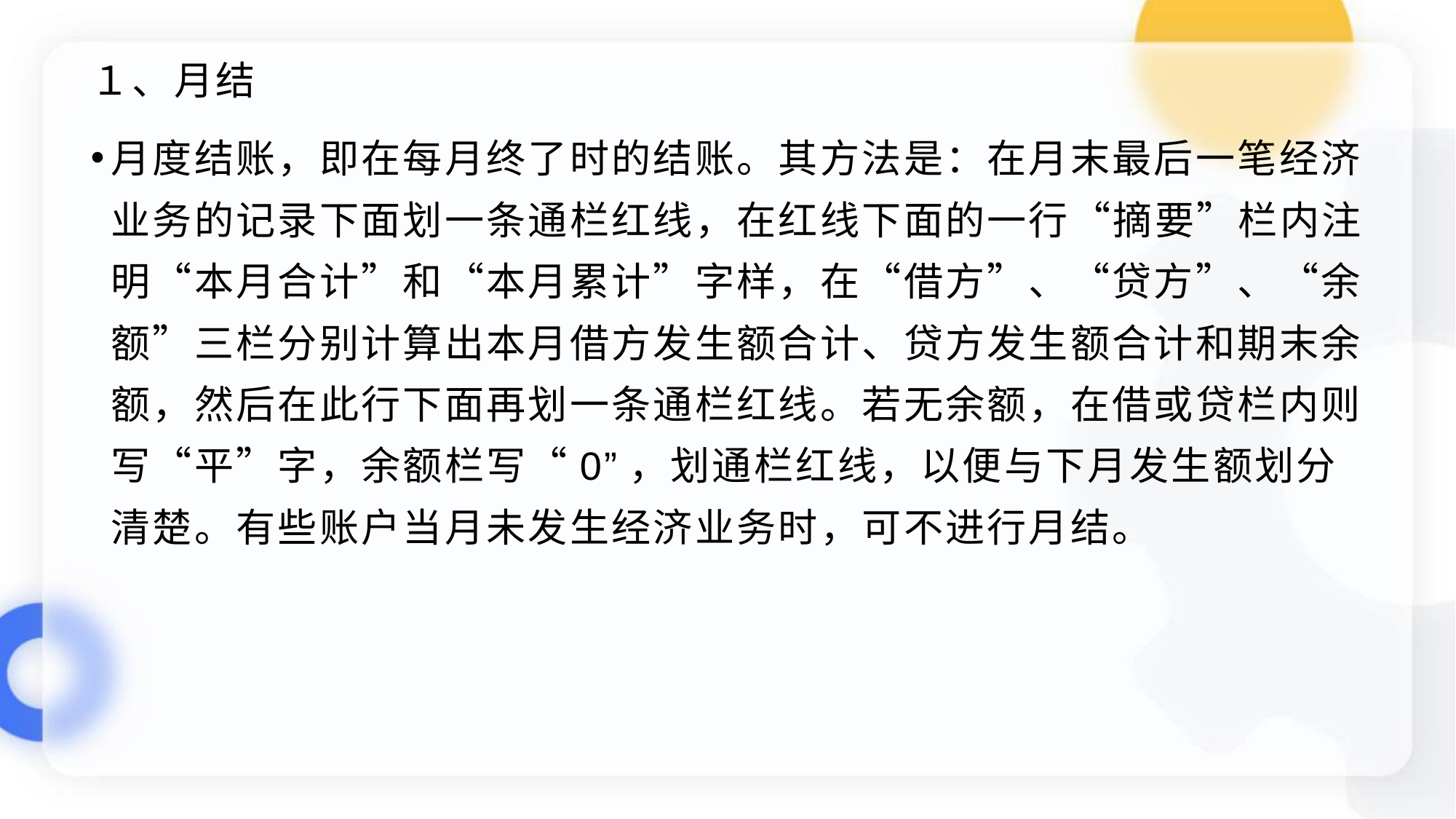

# １、月结
月度结账，即在每月终了时的结账。其方法是：在月末最后一笔经济业务的记录下面划一条通栏红线，在红线下面的一行“摘要”栏内注明“本月合计”和“本月累计”字样，在“借方”、“贷方”、“余额”三栏分别计算出本月借方发生额合计、贷方发生额合计和期末余额，然后在此行下面再划一条通栏红线。若无余额，在借或贷栏内则写“平”字，余额栏写“0”，划通栏红线，以便与下月发生额划分清楚。有些账户当月未发生经济业务时，可不进行月结。